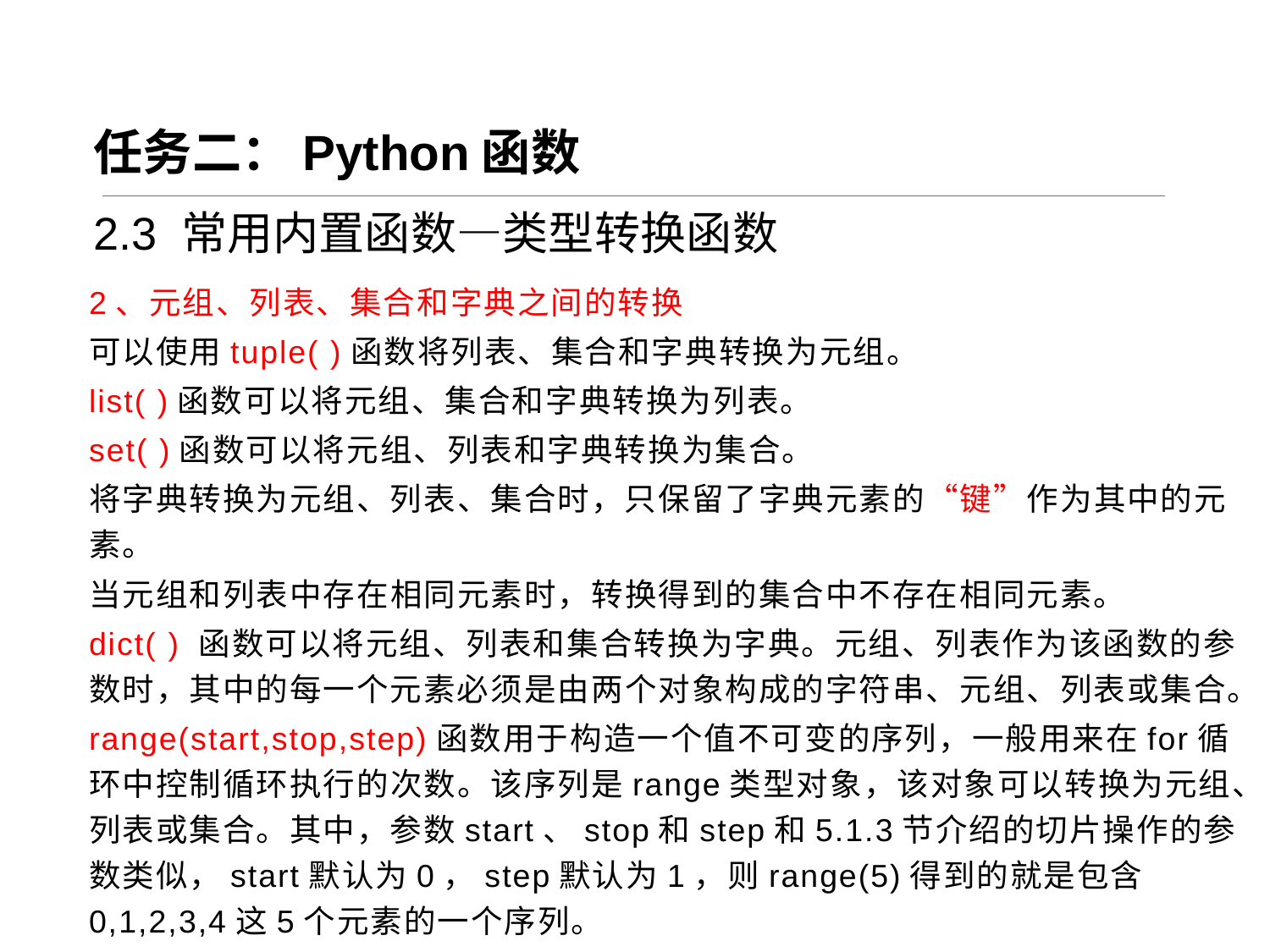

任务二：Python函数
2.3 常用内置函数—类型转换函数
2、元组、列表、集合和字典之间的转换
可以使用tuple( )函数将列表、集合和字典转换为元组。
list( )函数可以将元组、集合和字典转换为列表。
set( )函数可以将元组、列表和字典转换为集合。
将字典转换为元组、列表、集合时，只保留了字典元素的“键”作为其中的元素。
当元组和列表中存在相同元素时，转换得到的集合中不存在相同元素。
dict( ) 函数可以将元组、列表和集合转换为字典。元组、列表作为该函数的参数时，其中的每一个元素必须是由两个对象构成的字符串、元组、列表或集合。
range(start,stop,step)函数用于构造一个值不可变的序列，一般用来在for循环中控制循环执行的次数。该序列是range类型对象，该对象可以转换为元组、列表或集合。其中，参数start、stop和step和5.1.3节介绍的切片操作的参数类似，start默认为0，step默认为1，则range(5)得到的就是包含0,1,2,3,4这5个元素的一个序列。